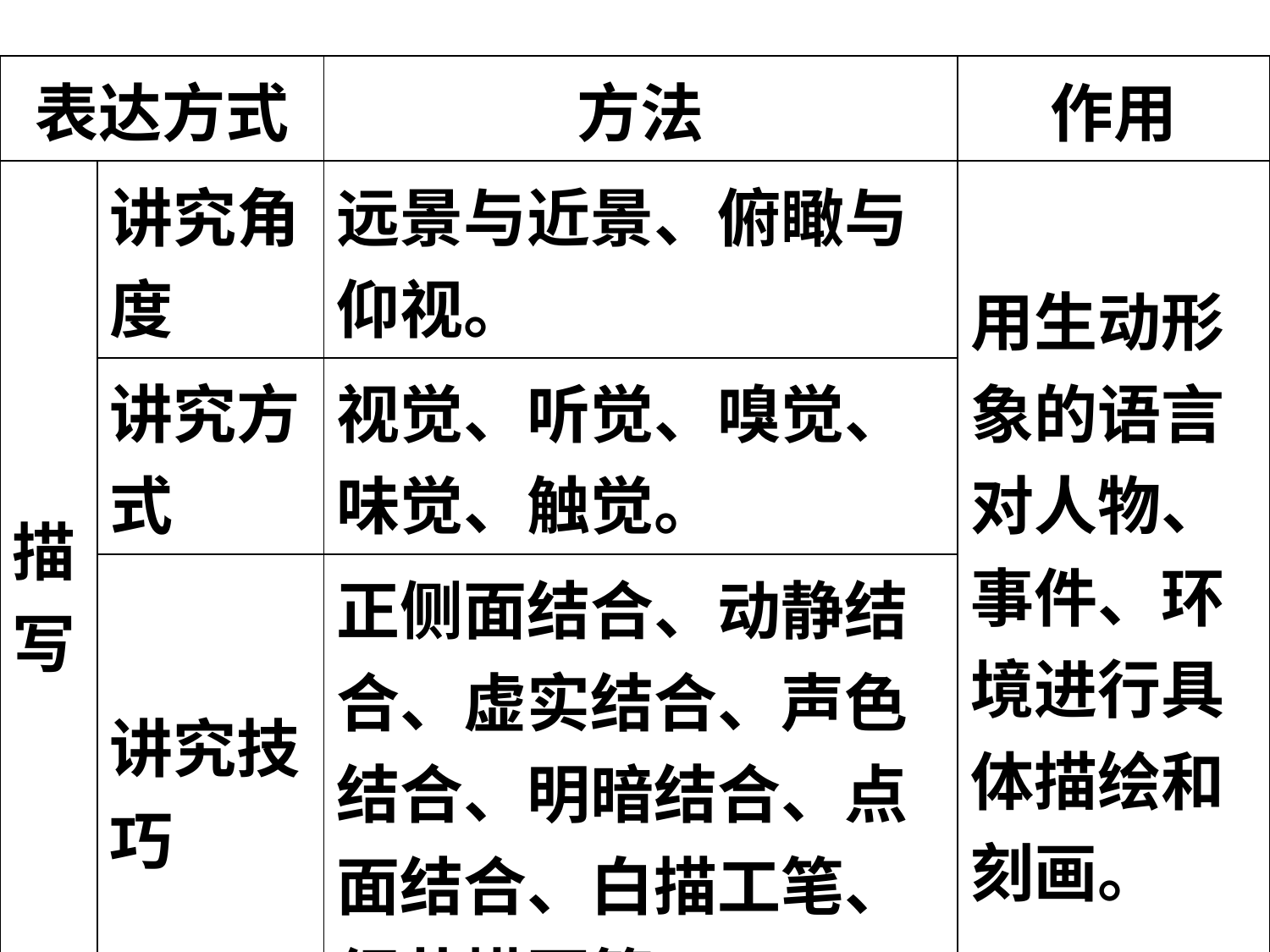

| 表达方式 |  | 方法 | 作用 |
| --- | --- | --- | --- |
| 描写 | 讲究角度 | 远景与近景、俯瞰与仰视。 | 用生动形象的语言对人物、事件、环境进行具体描绘和刻画。 |
|  | 讲究方式 | 视觉、听觉、嗅觉、味觉、触觉。 |  |
|  | 讲究技巧 | 正侧面结合、动静结合、虚实结合、声色结合、明暗结合、点面结合、白描工笔、细节描写等。 |  |